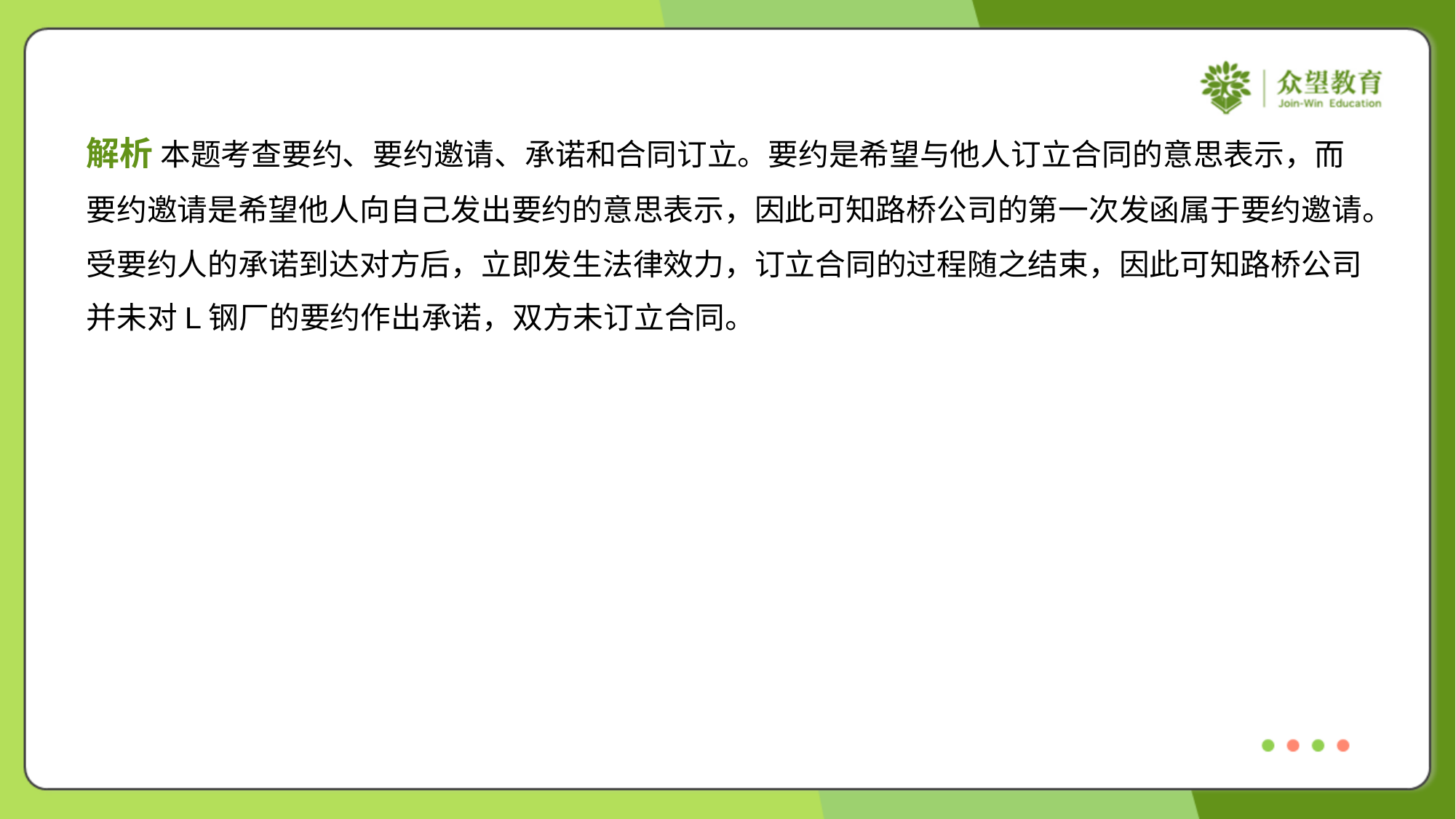

解析 本题考查要约、要约邀请、承诺和合同订立。要约是希望与他人订立合同的意思表示，而
要约邀请是希望他人向自己发出要约的意思表示，因此可知路桥公司的第一次发函属于要约邀请。
受要约人的承诺到达对方后，立即发生法律效力，订立合同的过程随之结束，因此可知路桥公司
并未对L钢厂的要约作出承诺，双方未订立合同。